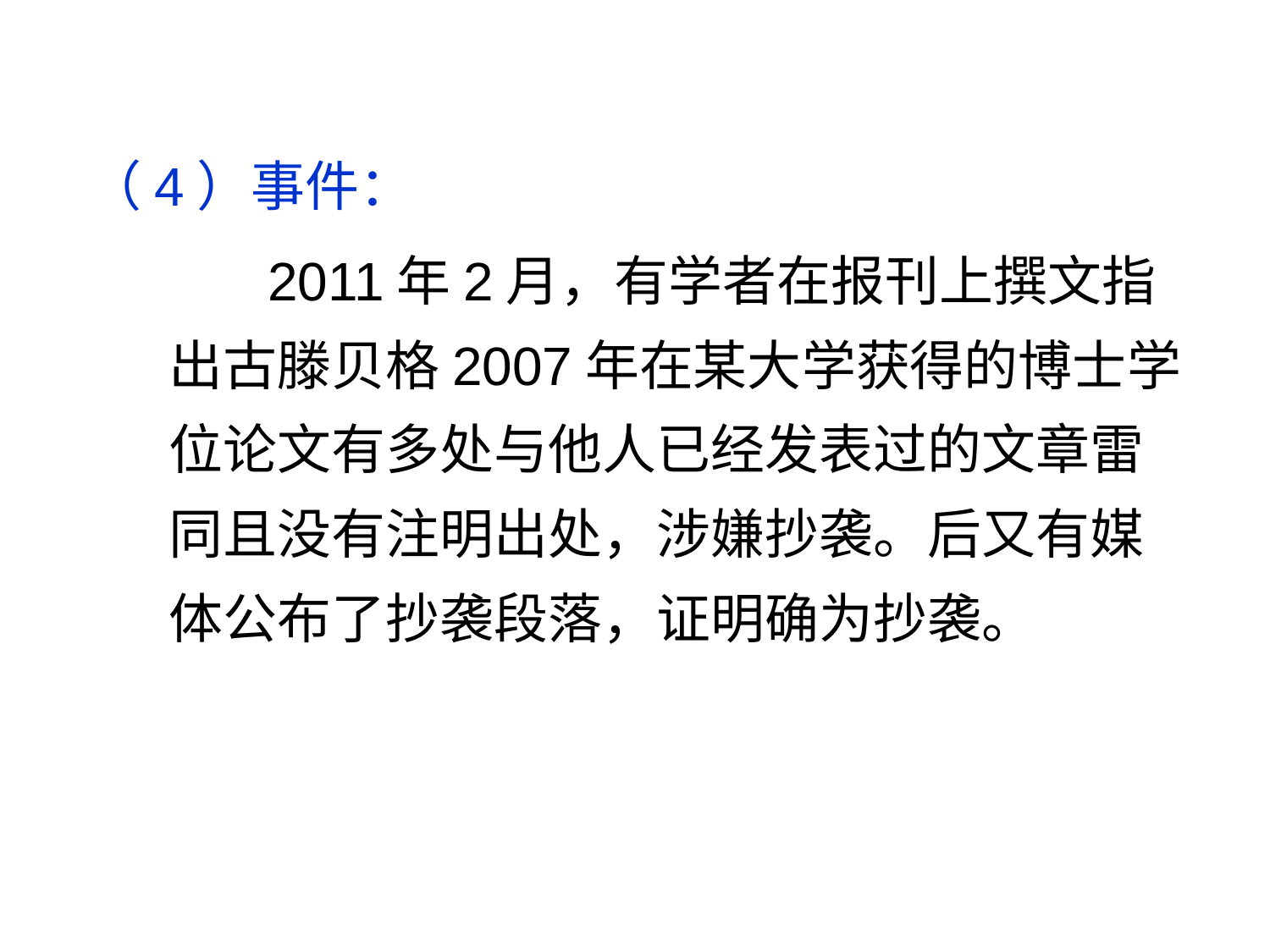

（4）事件：
            2011年2月，有学者在报刊上撰文指出古滕贝格2007年在某大学获得的博士学位论文有多处与他人已经发表过的文章雷同且没有注明出处，涉嫌抄袭。后又有媒体公布了抄袭段落，证明确为抄袭。